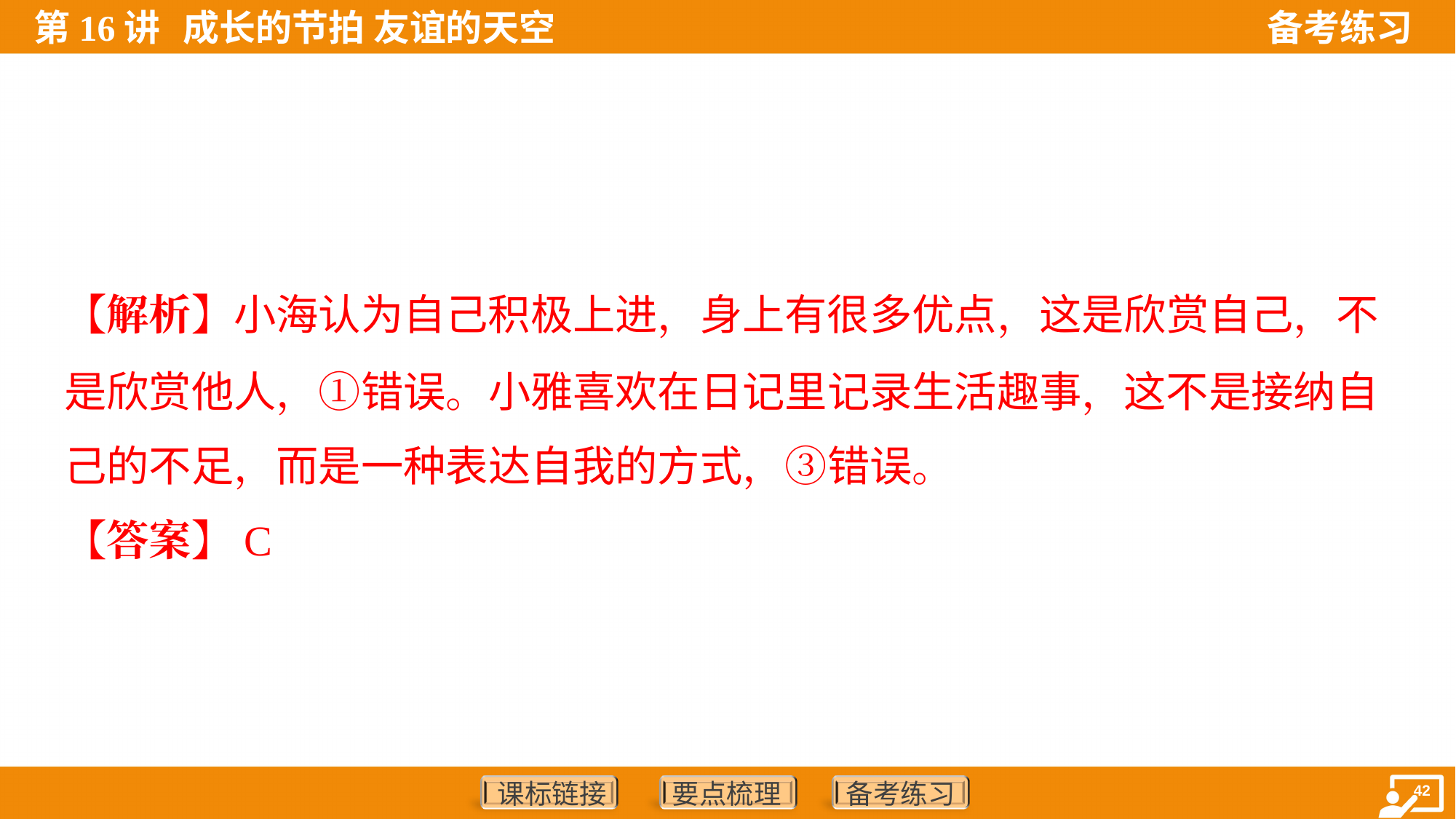

【解析】小海认为自己积极上进，身上有很多优点，这是欣赏自己，不
是欣赏他人，①错误。小雅喜欢在日记里记录生活趣事，这不是接纳自
己的不足，而是一种表达自我的方式，③错误。
【答案】C